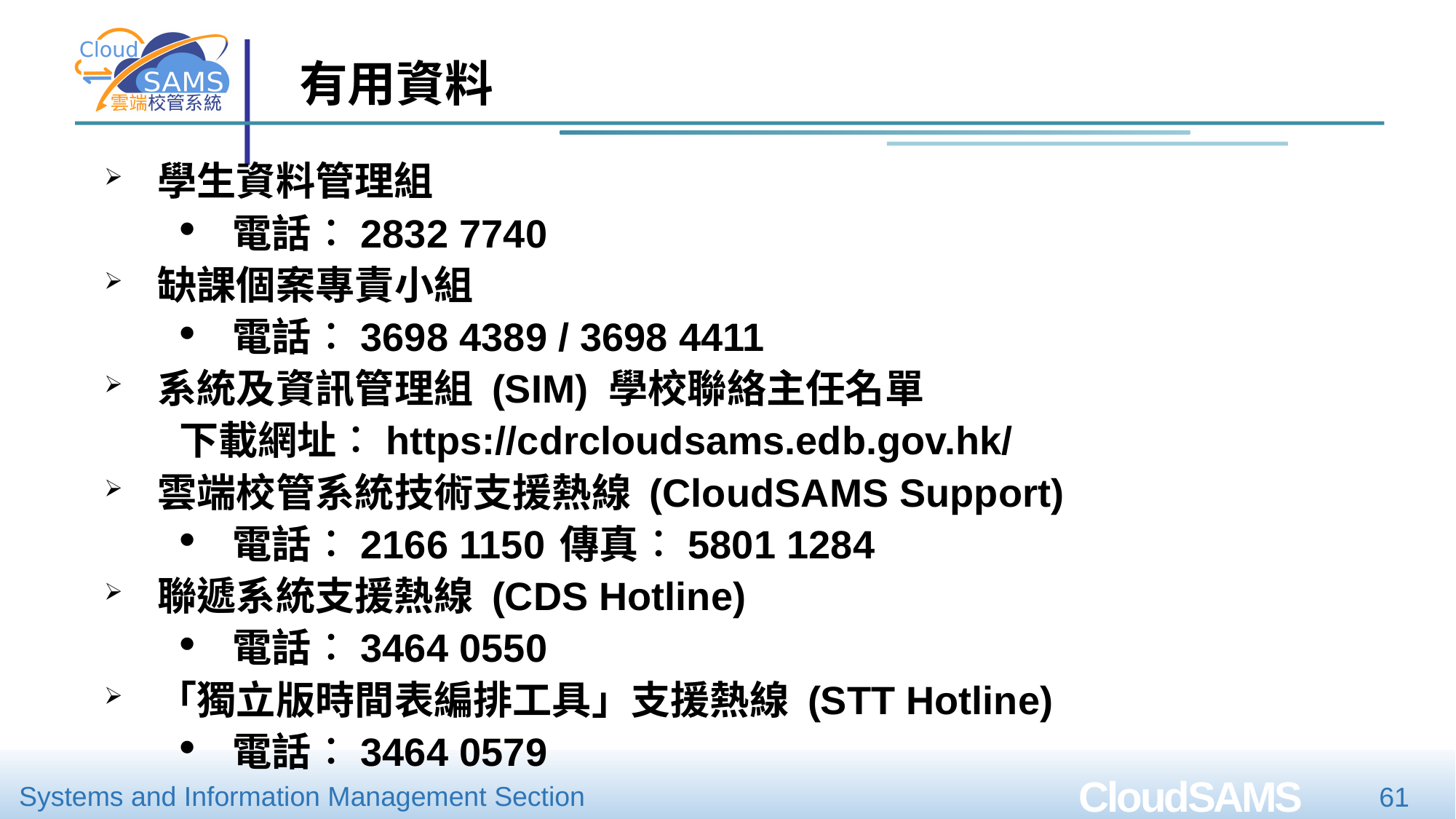

# 有用資料
學生資料管理組
電話︰2832 7740
缺課個案專責小組
電話︰3698 4389 / 3698 4411
系統及資訊管理組 (SIM) 學校聯絡主任名單
下載網址︰https://cdrcloudsams.edb.gov.hk/
雲端校管系統技術支援熱線 (CloudSAMS Support)
電話︰2166 1150	傳真︰5801 1284
聯遞系統支援熱線 (CDS Hotline)
電話︰3464 0550
「獨立版時間表編排工具」支援熱線 (STT Hotline)
電話︰3464 0579
61